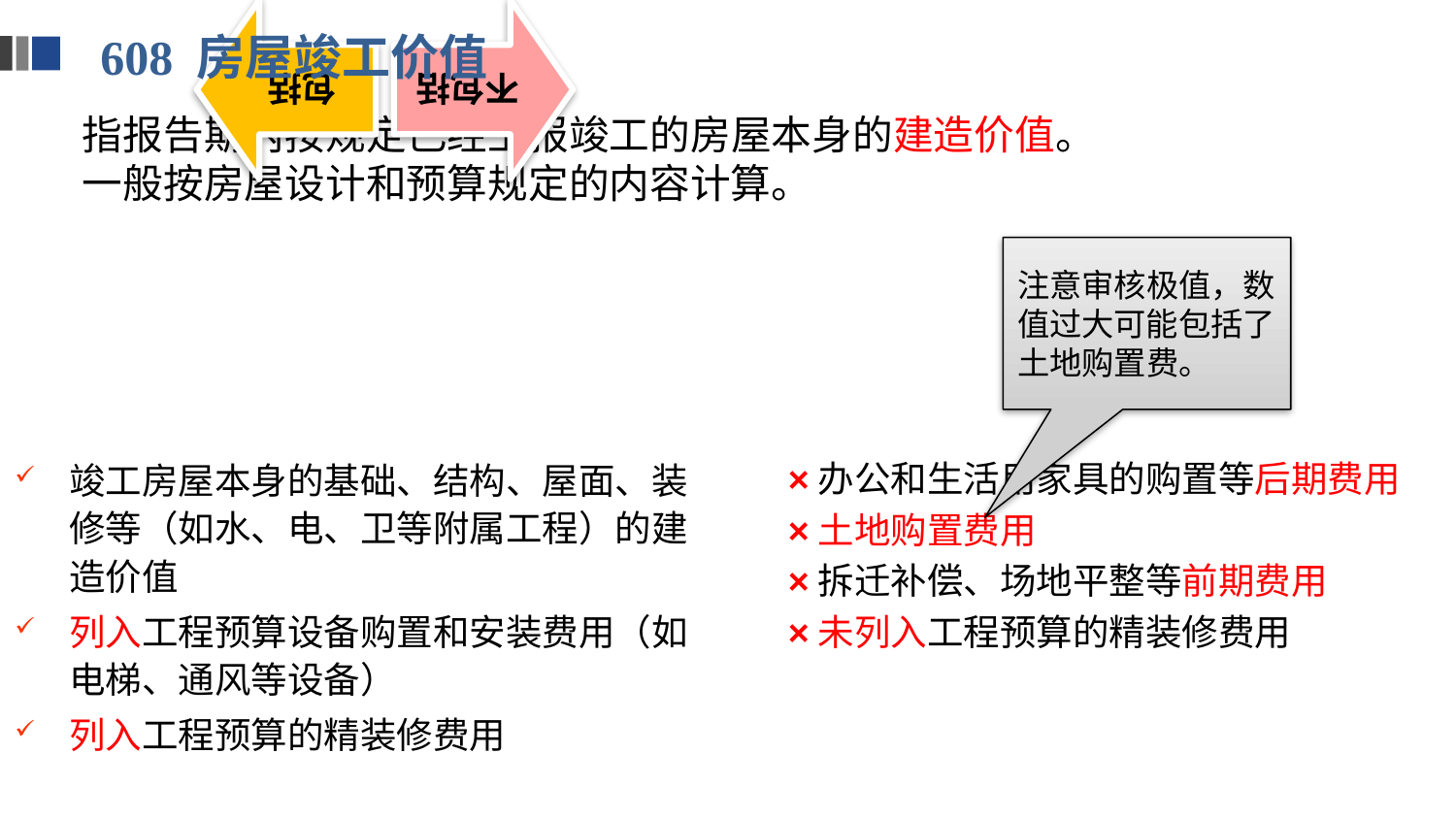

608 房屋竣工价值

指报告期内按规定已经上报竣工的房屋本身的建造价值。
一般按房屋设计和预算规定的内容计算。
注意审核极值，数值过大可能包括了土地购置费。
包括
不包括
竣工房屋本身的基础、结构、屋面、装修等（如水、电、卫等附属工程）的建造价值
列入工程预算设备购置和安装费用（如电梯、通风等设备）
列入工程预算的精装修费用

×办公和生活用家具的购置等后期费用
×土地购置费用
×拆迁补偿、场地平整等前期费用
×未列入工程预算的精装修费用